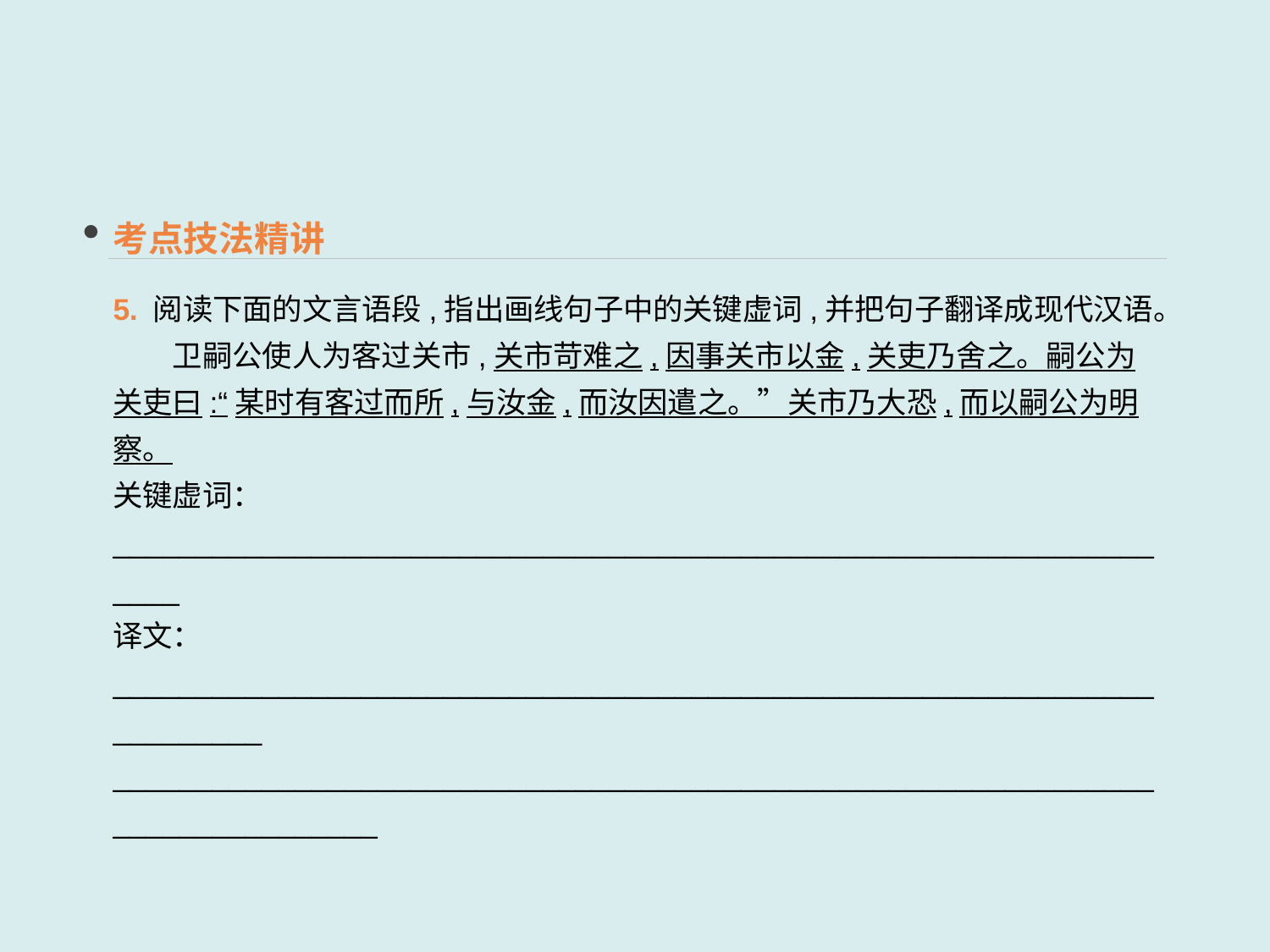

考点技法精讲

5. 阅读下面的文言语段,指出画线句子中的关键虚词,并把句子翻译成现代汉语。
　　卫嗣公使人为客过关市,关市苛难之,因事关市以金,关吏乃舍之。嗣公为关吏曰:“某时有客过而所,与汝金,而汝因遣之。”关市乃大恐,而以嗣公为明察。
关键虚词：___________________________________________________________________
译文：________________________________________________________________________
_______________________________________________________________________________